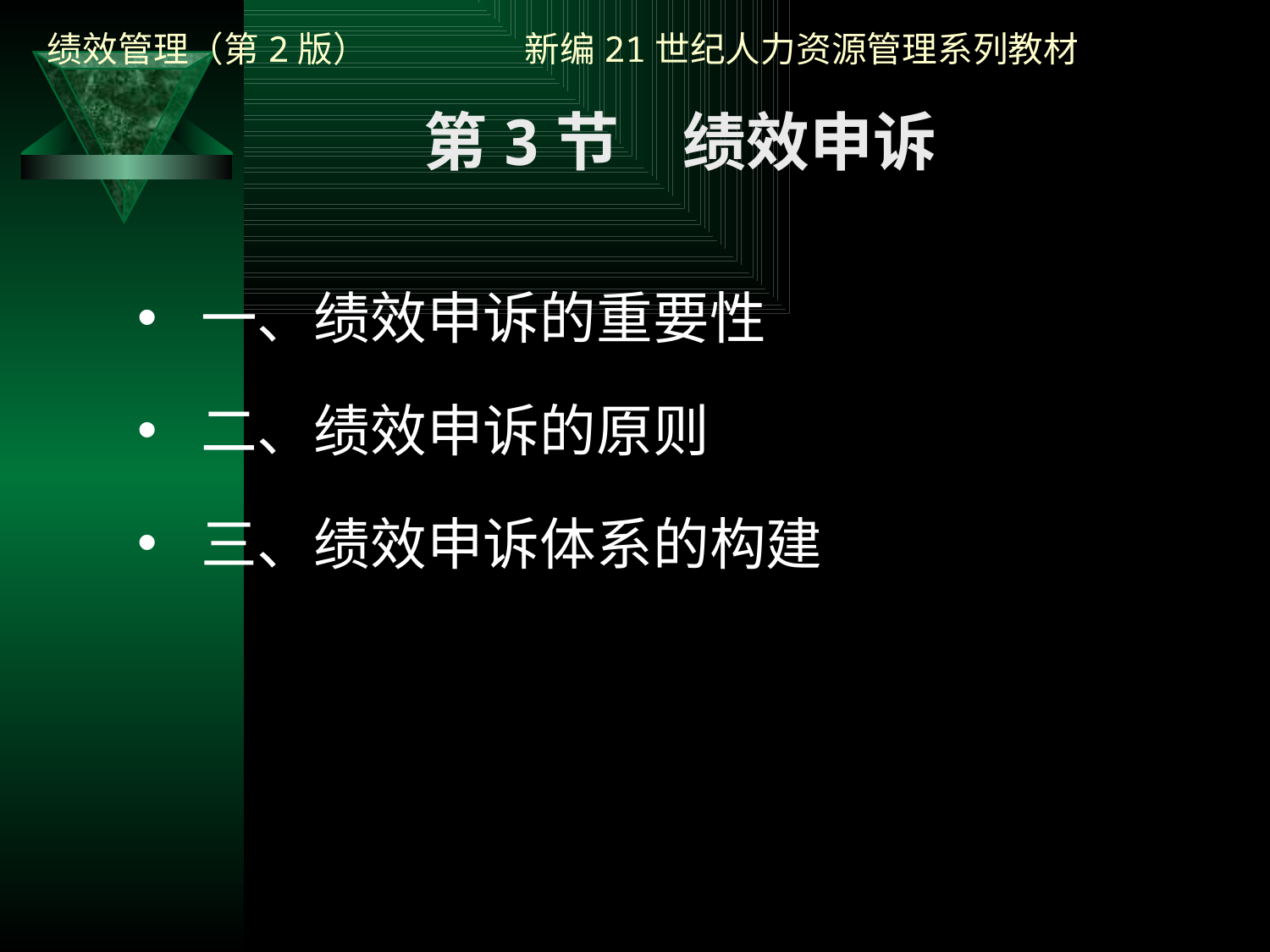

第3节　绩效申诉
一、绩效申诉的重要性
二、绩效申诉的原则
三、绩效申诉体系的构建